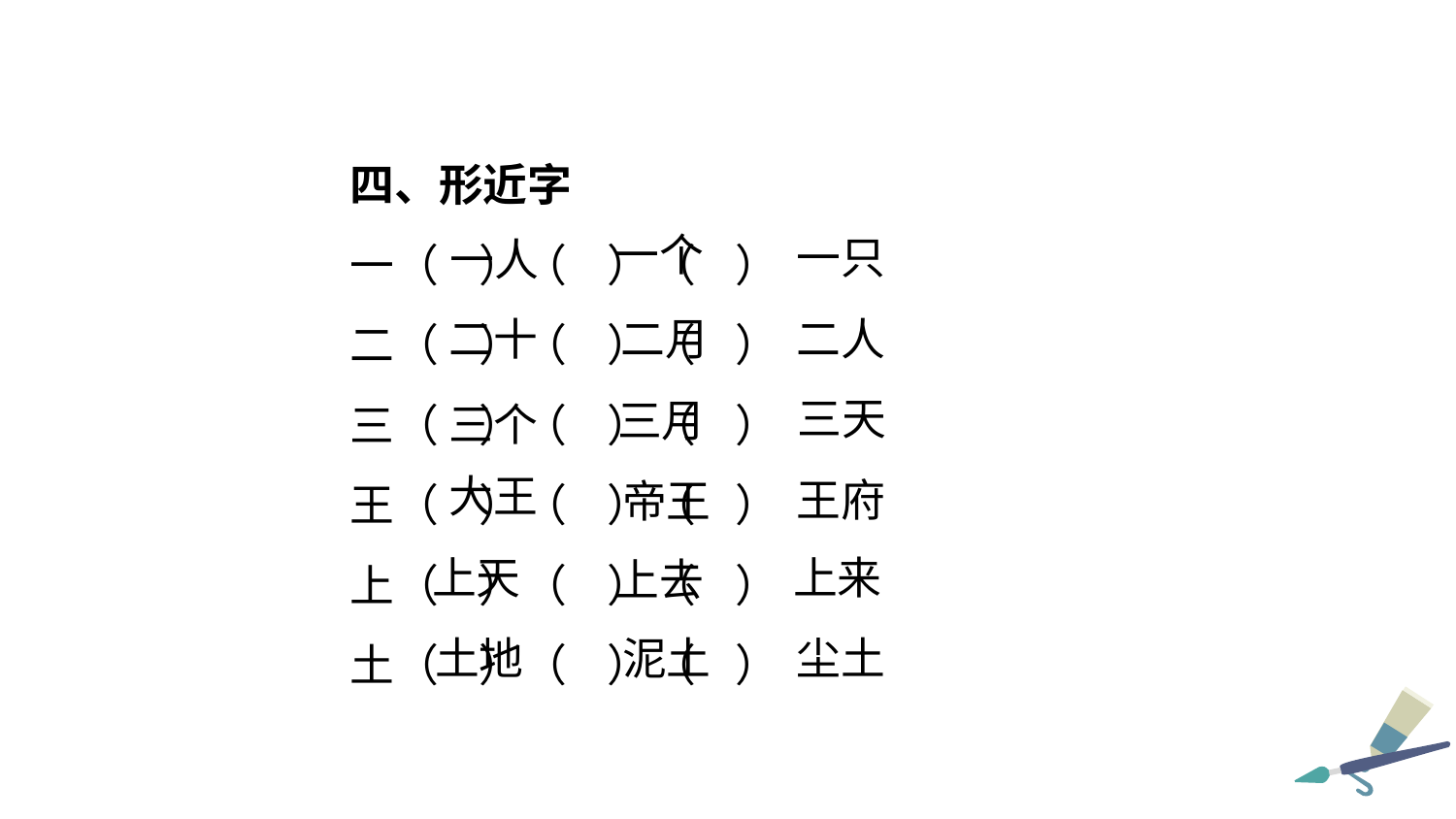

四、形近字
一（    ）（    ）（    ）
二（    ）（    ）（    ）
三（    ）（    ）（    ）
王（    ）（    ）（    ）
上（    ）（    ）（    ）
土（    ）（    ）（    ）
一个
一只
一人
二十
二月
二人
三天
三月
三个
大王
王府
帝王
上来
上天
上去
泥土
土地
尘土